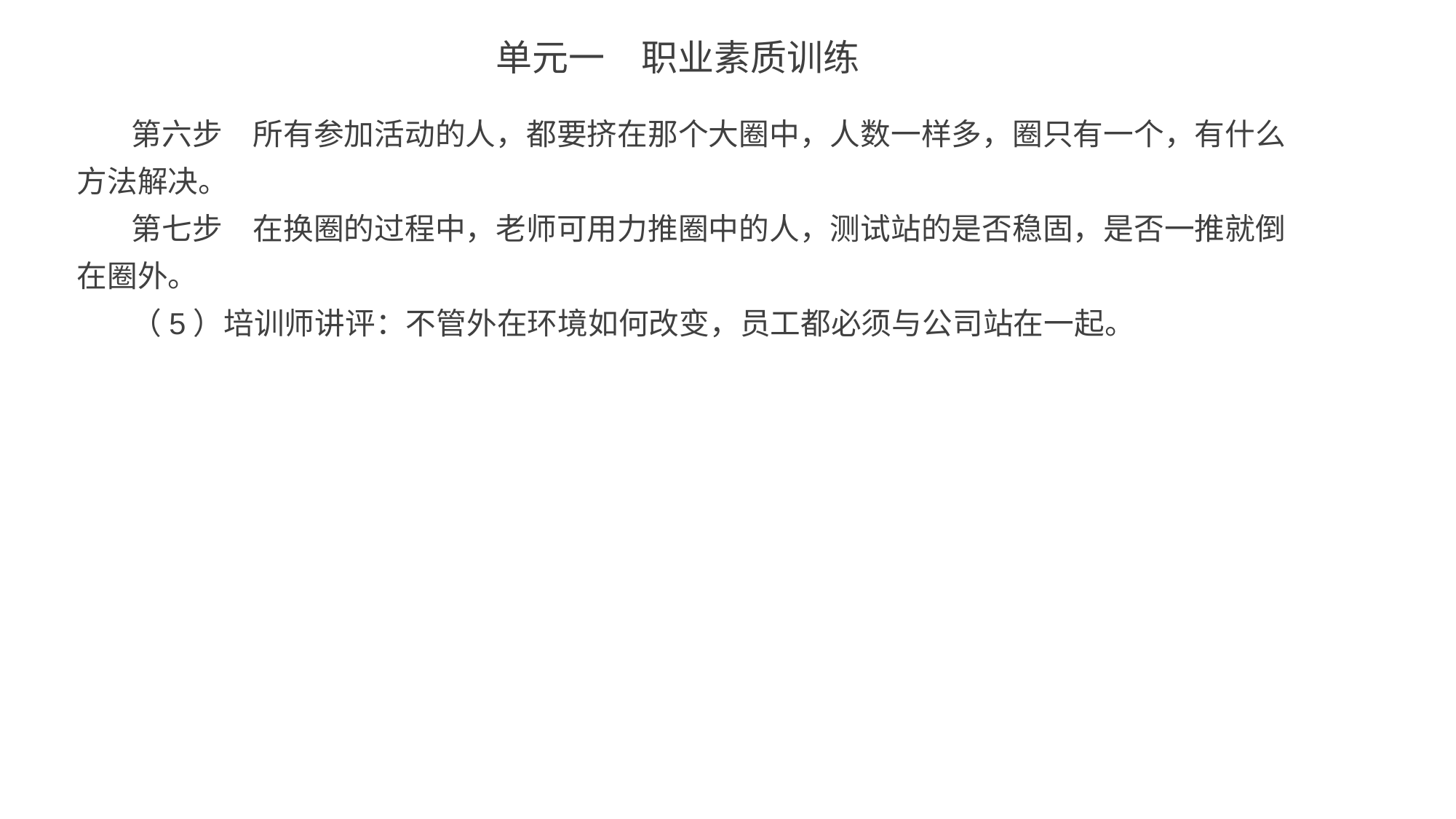

单元一　职业素质训练
第六步　所有参加活动的人，都要挤在那个大圈中，人数一样多，圈只有一个，有什么方法解决。
第七步　在换圈的过程中，老师可用力推圈中的人，测试站的是否稳固，是否一推就倒在圈外。
（5）培训师讲评：不管外在环境如何改变，员工都必须与公司站在一起。